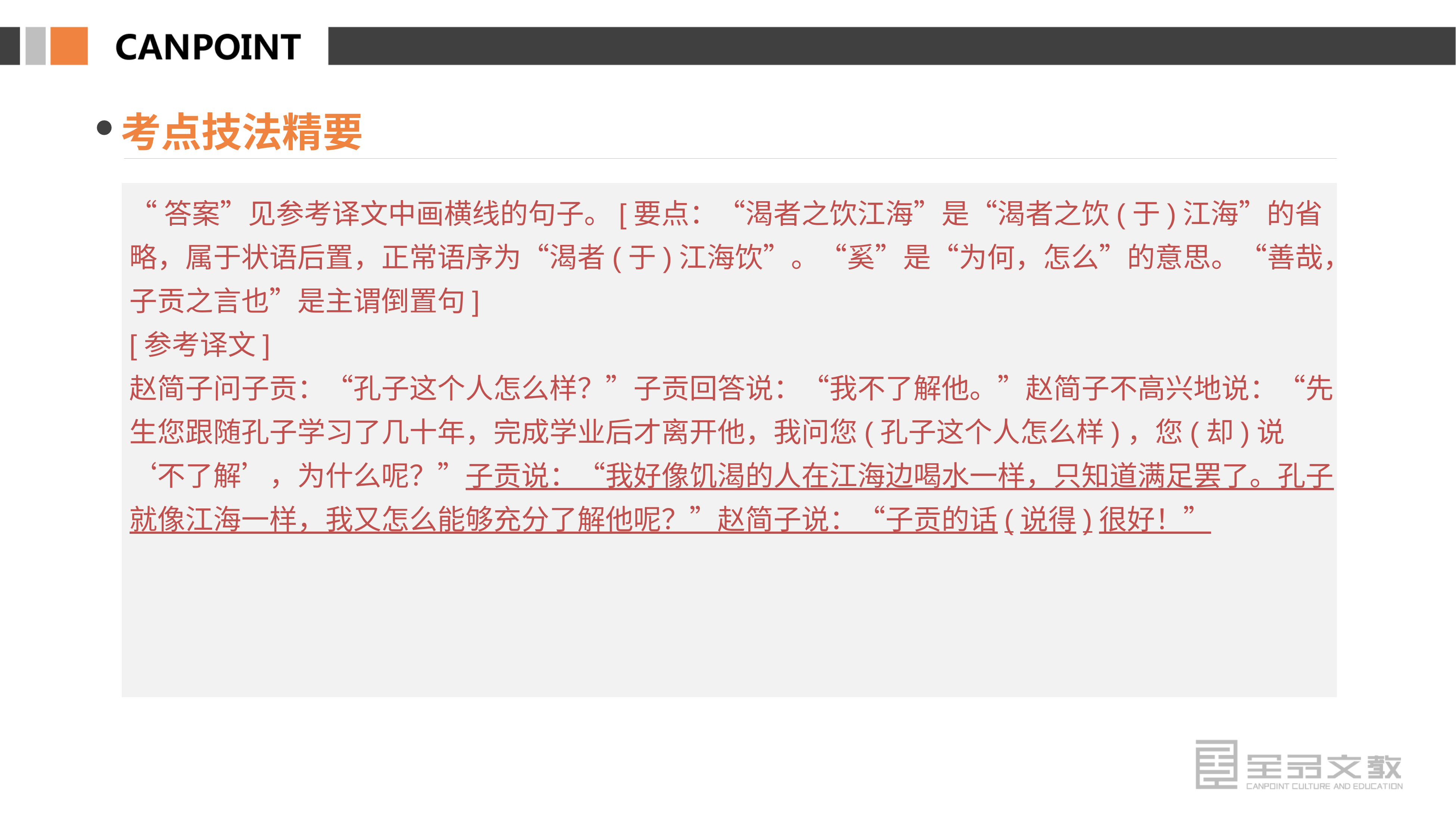

考点技法精要

“答案”见参考译文中画横线的句子。[要点：“渴者之饮江海”是“渴者之饮(于)江海”的省略，属于状语后置，正常语序为“渴者(于)江海饮”。“奚”是“为何，怎么”的意思。“善哉，子贡之言也”是主谓倒置句]
[参考译文]
赵简子问子贡：“孔子这个人怎么样？”子贡回答说：“我不了解他。”赵简子不高兴地说：“先生您跟随孔子学习了几十年，完成学业后才离开他，我问您(孔子这个人怎么样)，您(却)说‘不了解’，为什么呢？”子贡说：“我好像饥渴的人在江海边喝水一样，只知道满足罢了。孔子就像江海一样，我又怎么能够充分了解他呢？”赵简子说：“子贡的话(说得)很好！”